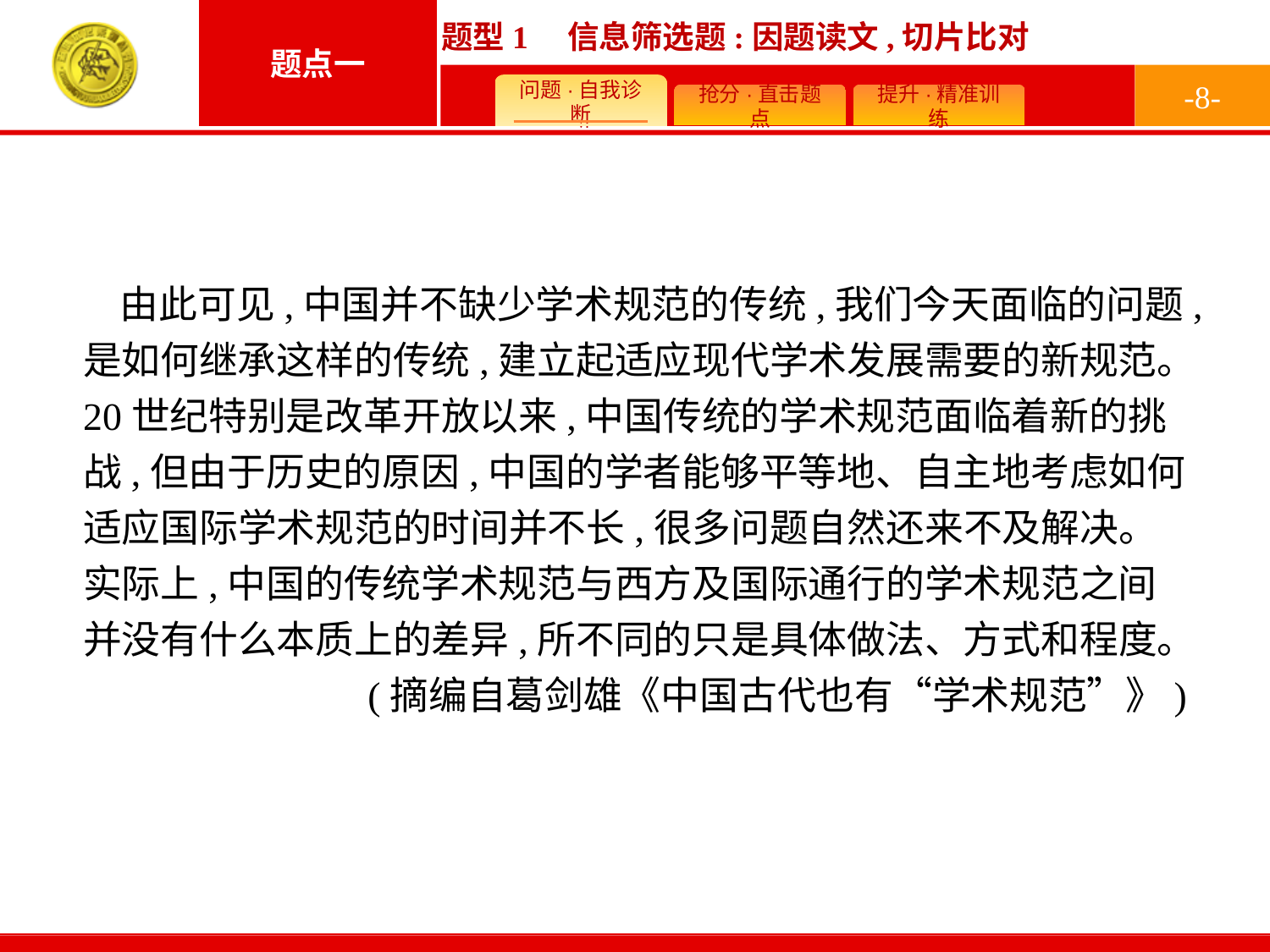

-8-
由此可见,中国并不缺少学术规范的传统,我们今天面临的问题,是如何继承这样的传统,建立起适应现代学术发展需要的新规范。20世纪特别是改革开放以来,中国传统的学术规范面临着新的挑战,但由于历史的原因,中国的学者能够平等地、自主地考虑如何适应国际学术规范的时间并不长,很多问题自然还来不及解决。实际上,中国的传统学术规范与西方及国际通行的学术规范之间并没有什么本质上的差异,所不同的只是具体做法、方式和程度。
(摘编自葛剑雄《中国古代也有“学术规范”》)